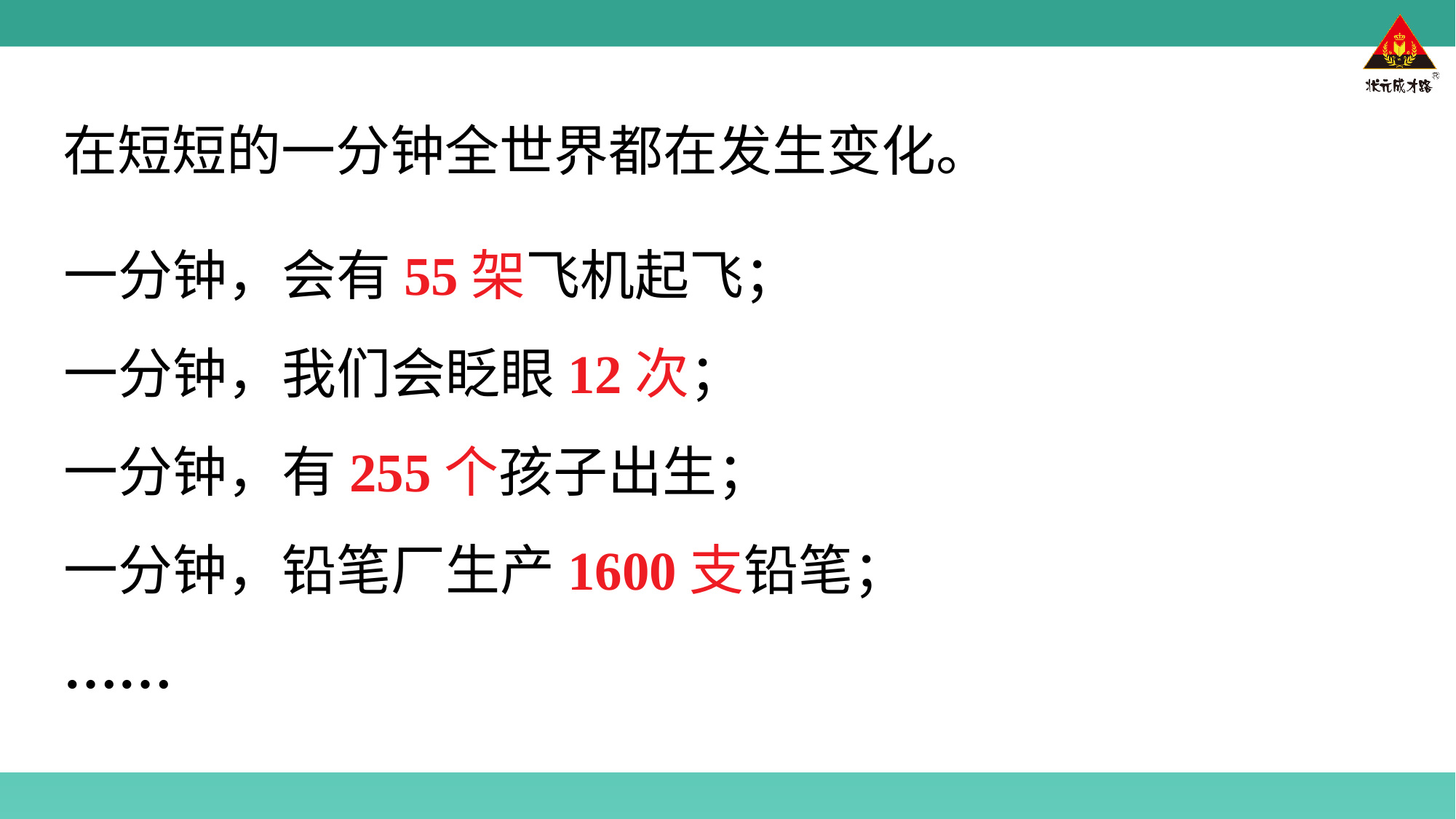

在短短的一分钟全世界都在发生变化。
一分钟，会有55架飞机起飞；
一分钟，我们会眨眼12次；
一分钟，有255个孩子出生；
一分钟，铅笔厂生产1600支铅笔；
……